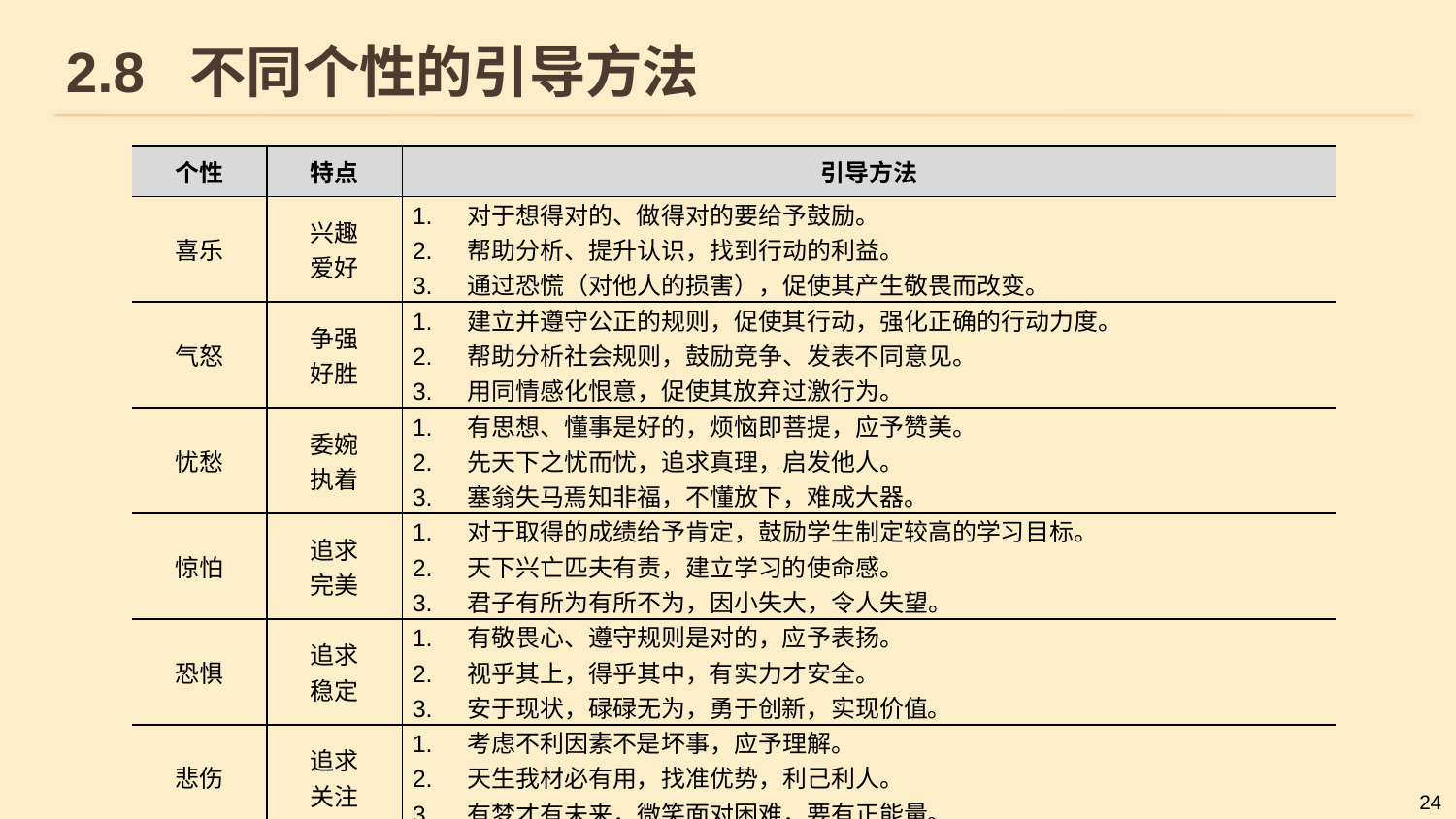

# 2.8  不同个性的引导方法
| 个性 | 特点 | 引导方法 |
| --- | --- | --- |
| 喜乐 | 兴趣 爱好 | 对于想得对的、做得对的要给予鼓励。 帮助分析、提升认识，找到行动的利益。 通过恐慌（对他人的损害），促使其产生敬畏而改变。 |
| 气怒 | 争强 好胜 | 建立并遵守公正的规则，促使其行动，强化正确的行动力度。 帮助分析社会规则，鼓励竞争、发表不同意见。 用同情感化恨意，促使其放弃过激行为。 |
| 忧愁 | 委婉 执着 | 有思想、懂事是好的，烦恼即菩提，应予赞美。 先天下之忧而忧，追求真理，启发他人。 塞翁失马焉知非福，不懂放下，难成大器。 |
| 惊怕 | 追求 完美 | 对于取得的成绩给予肯定，鼓励学生制定较高的学习目标。 天下兴亡匹夫有责，建立学习的使命感。 君子有所为有所不为，因小失大，令人失望。 |
| 恐惧 | 追求 稳定 | 有敬畏心、遵守规则是对的，应予表扬。 视乎其上，得乎其中，有实力才安全。 安于现状，碌碌无为，勇于创新，实现价值。 |
| 悲伤 | 追求 关注 | 考虑不利因素不是坏事，应予理解。 天生我材必有用，找准优势，利己利人。 有梦才有未来，微笑面对困难，要有正能量。 |
24